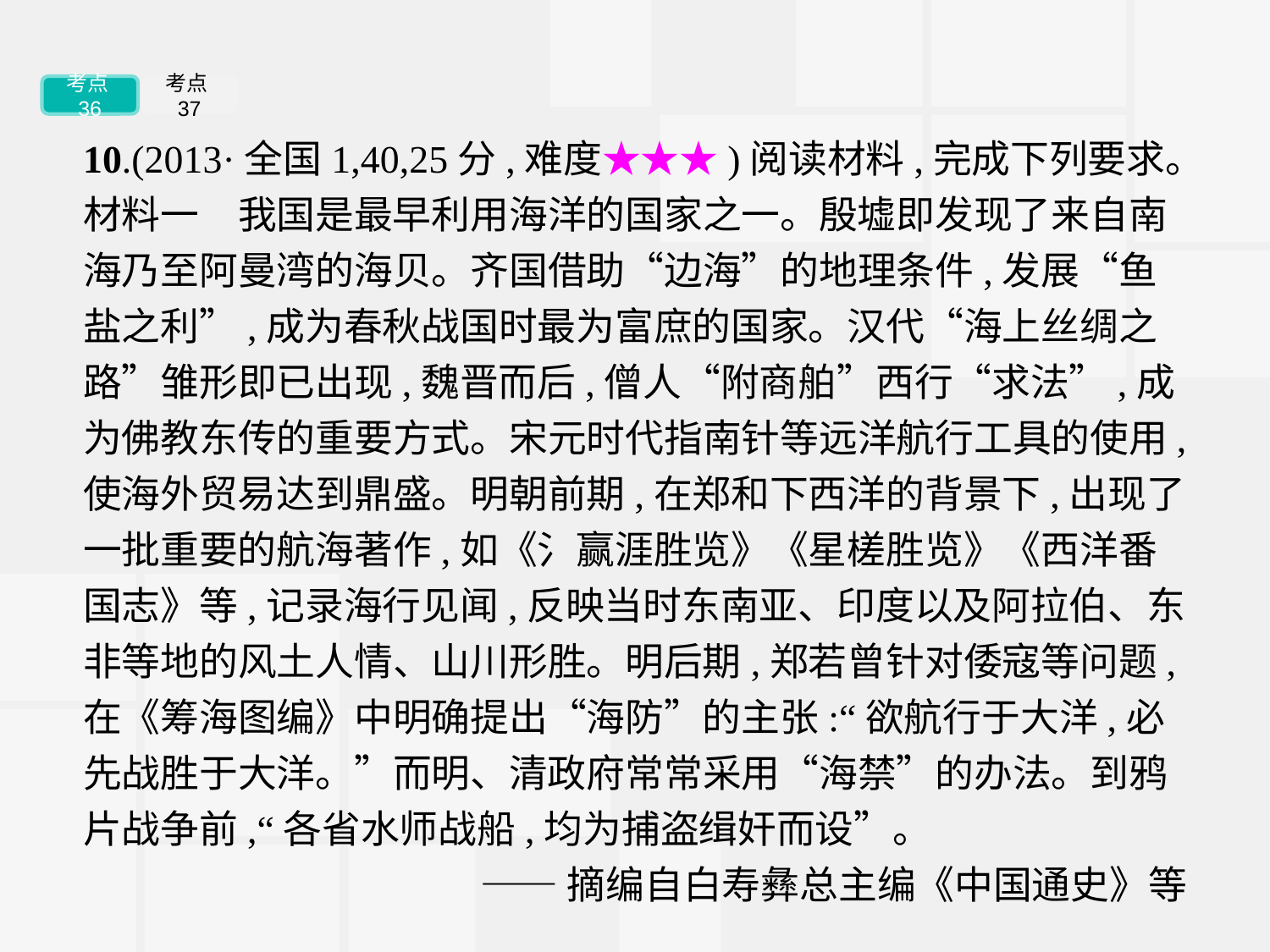

考点36
考点37
10.(2013·全国1,40,25分,难度★★★)阅读材料,完成下列要求。
材料一　我国是最早利用海洋的国家之一。殷墟即发现了来自南海乃至阿曼湾的海贝。齐国借助“边海”的地理条件,发展“鱼盐之利”,成为春秋战国时最为富庶的国家。汉代“海上丝绸之路”雏形即已出现,魏晋而后,僧人“附商舶”西行“求法”,成为佛教东传的重要方式。宋元时代指南针等远洋航行工具的使用,使海外贸易达到鼎盛。明朝前期,在郑和下西洋的背景下,出现了一批重要的航海著作,如《氵赢涯胜览》《星槎胜览》《西洋番国志》等,记录海行见闻,反映当时东南亚、印度以及阿拉伯、东非等地的风土人情、山川形胜。明后期,郑若曾针对倭寇等问题,在《筹海图编》中明确提出“海防”的主张:“欲航行于大洋,必先战胜于大洋。”而明、清政府常常采用“海禁”的办法。到鸦片战争前,“各省水师战船,均为捕盗缉奸而设”。
——摘编自白寿彝总主编《中国通史》等